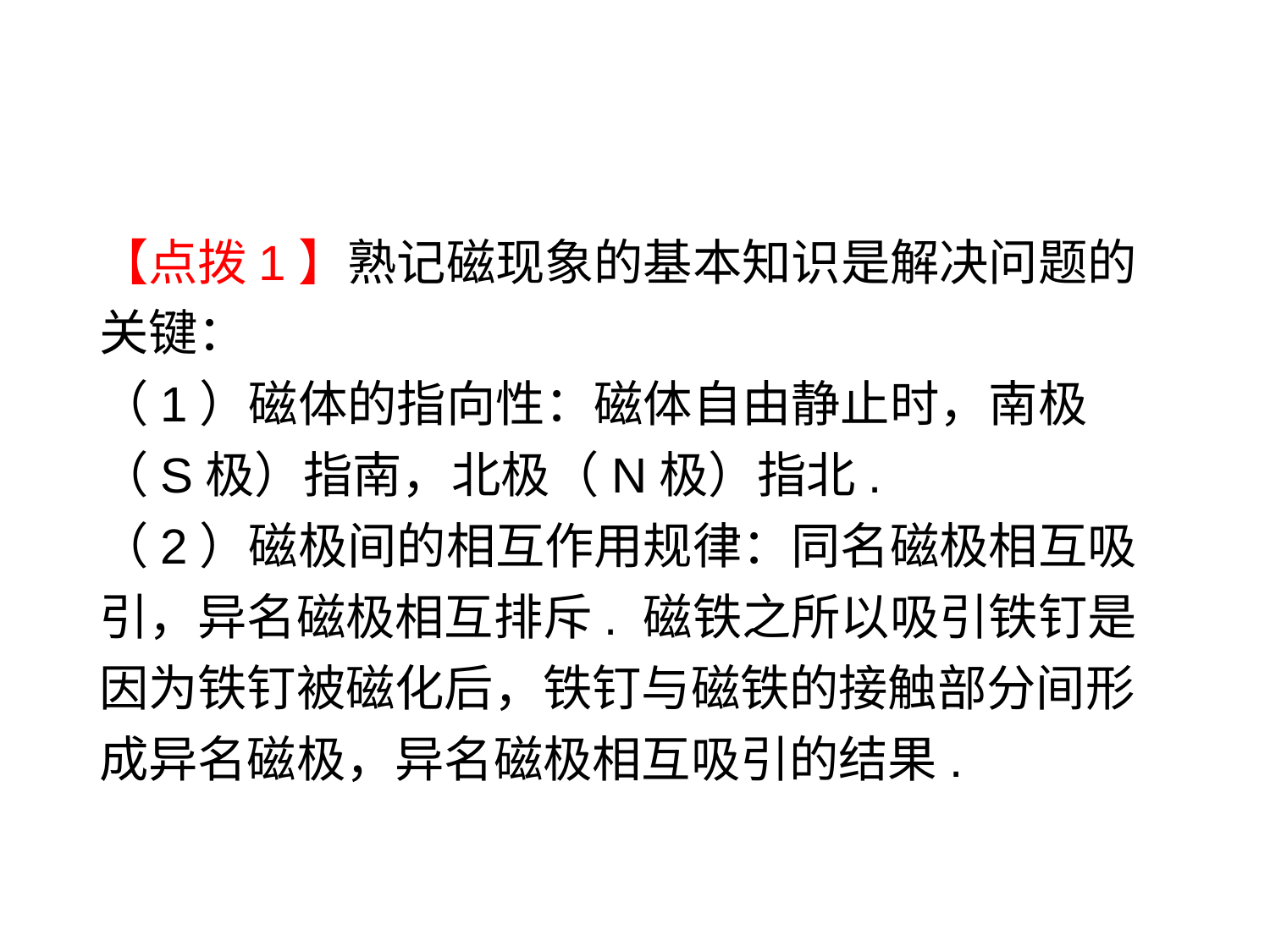

【点拨1】熟记磁现象的基本知识是解决问题的关键：
（1）磁体的指向性：磁体自由静止时，南极（S极）指南，北极（N极）指北.
（2）磁极间的相互作用规律：同名磁极相互吸引，异名磁极相互排斥. 磁铁之所以吸引铁钉是因为铁钉被磁化后，铁钉与磁铁的接触部分间形成异名磁极，异名磁极相互吸引的结果.